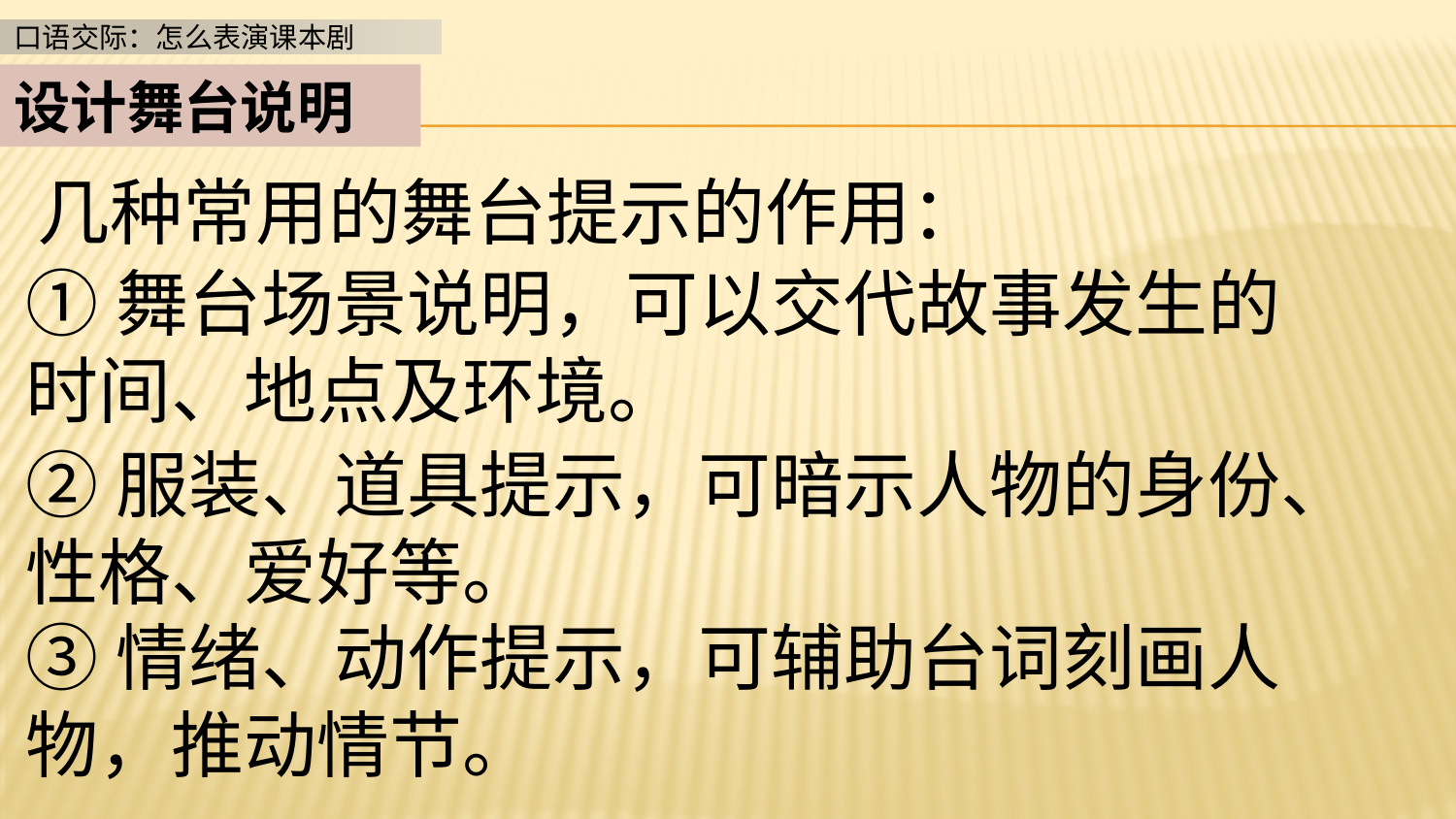

设计舞台说明
几种常用的舞台提示的作用：
①舞台场景说明，可以交代故事发生的时间、地点及环境。
②服装、道具提示，可暗示人物的身份、性格、爱好等。
③情绪、动作提示，可辅助台词刻画人物，推动情节。